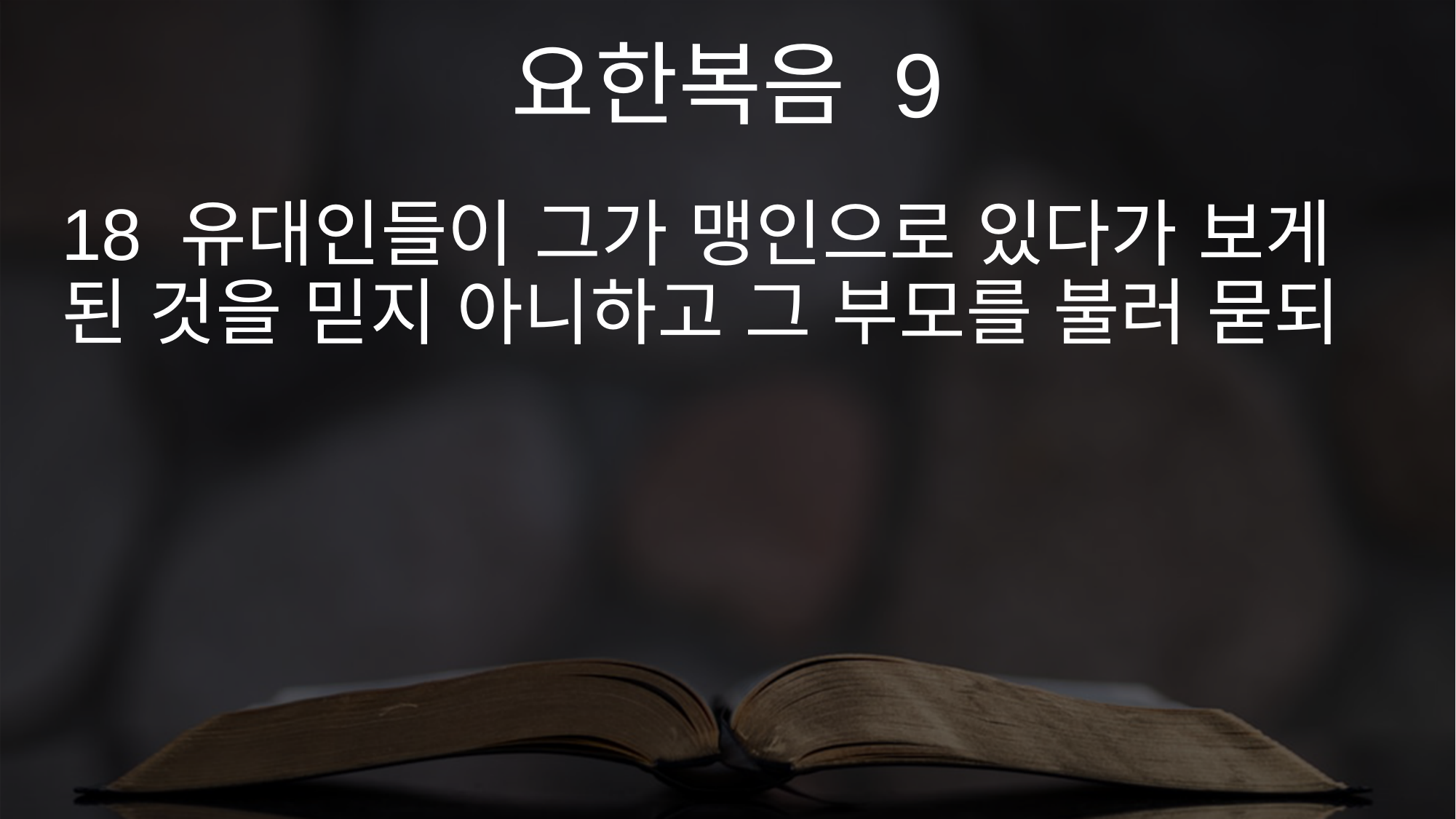

요한복음 9
18 유대인들이 그가 맹인으로 있다가 보게 된 것을 믿지 아니하고 그 부모를 불러 묻되